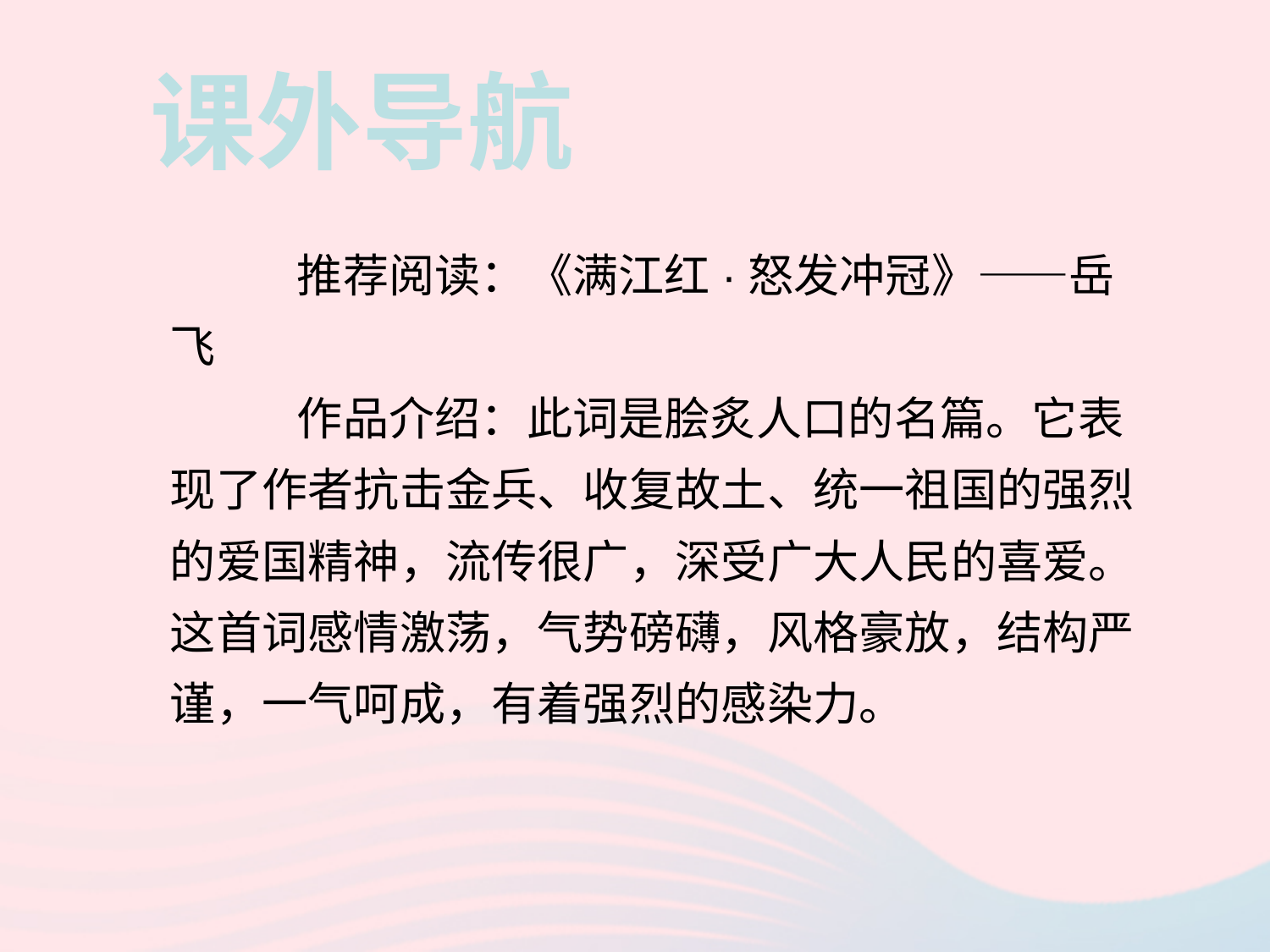

课外导航
	推荐阅读：《满江红·怒发冲冠》——岳飞
	作品介绍：此词是脍炙人口的名篇。它表现了作者抗击金兵、收复故土、统一祖国的强烈的爱国精神，流传很广，深受广大人民的喜爱。这首词感情激荡，气势磅礴，风格豪放，结构严谨，一气呵成，有着强烈的感染力。